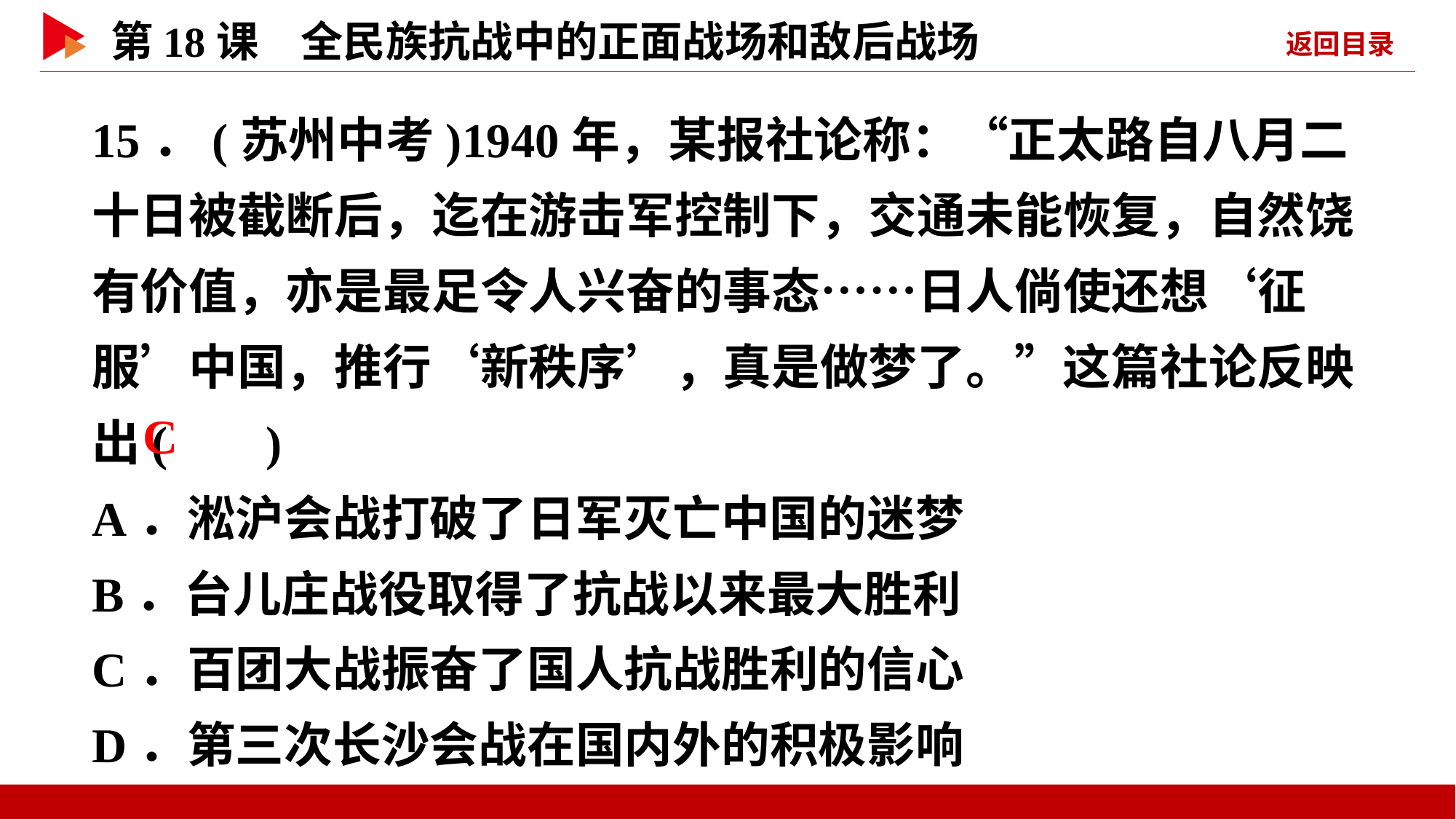

15．(苏州中考)1940年，某报社论称：“正太路自八月二十日被截断后，迄在游击军控制下，交通未能恢复，自然饶有价值，亦是最足令人兴奋的事态……日人倘使还想‘征服’中国，推行‘新秩序’，真是做梦了。”这篇社论反映出(        )
A．淞沪会战打破了日军灭亡中国的迷梦
B．台儿庄战役取得了抗战以来最大胜利
C．百团大战振奋了国人抗战胜利的信心
D．第三次长沙会战在国内外的积极影响
   C